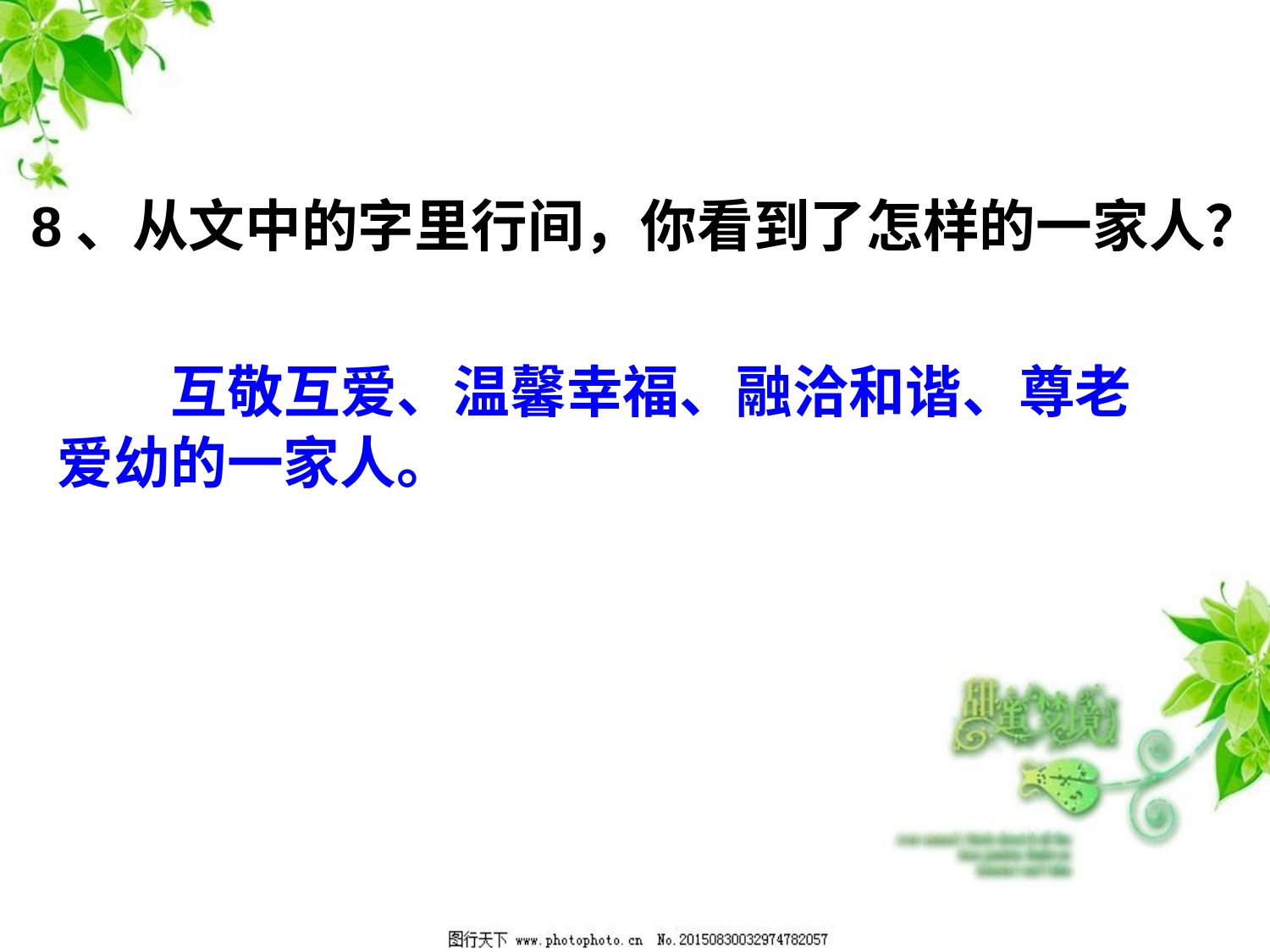

8、从文中的字里行间，你看到了怎样的一家人？

      互敬互爱、温馨幸福、融洽和谐、尊老爱幼的一家人。